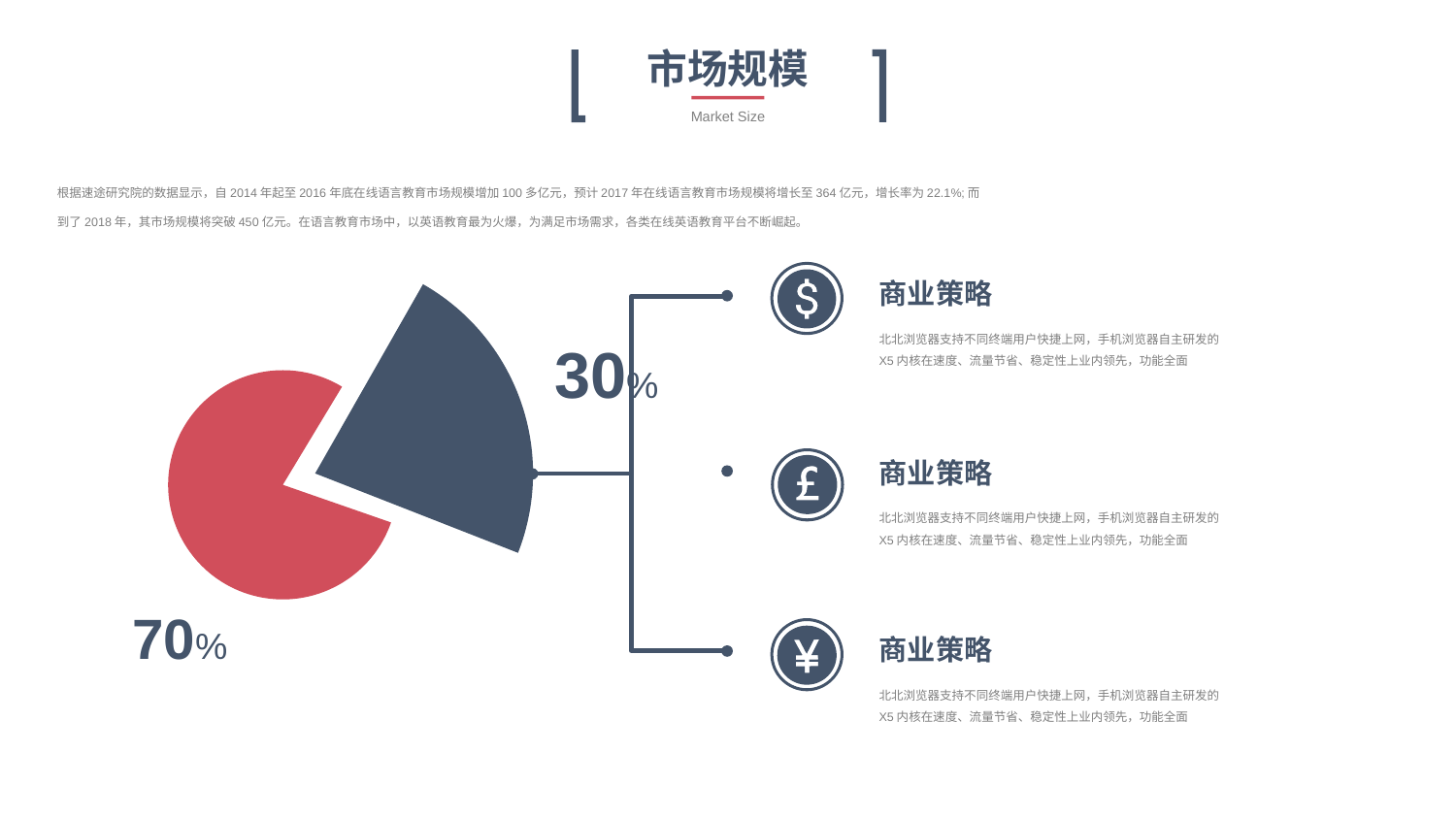

市场规模

Market Size

根据速途研究院的数据显示，自2014年起至2016年底在线语言教育市场规模增加100多亿元，预计2017年在线语言教育市场规模将增长至364亿元，增长率为22.1%;而到了2018年，其市场规模将突破450亿元。在语言教育市场中，以英语教育最为火爆，为满足市场需求，各类在线英语教育平台不断崛起。

商业策略

北北浏览器支持不同终端用户快捷上网，手机浏览器自主研发的X5内核在速度、流量节省、稳定性上业内领先，功能全面
30%

商业策略

北北浏览器支持不同终端用户快捷上网，手机浏览器自主研发的X5内核在速度、流量节省、稳定性上业内领先，功能全面
70%

商业策略

北北浏览器支持不同终端用户快捷上网，手机浏览器自主研发的X5内核在速度、流量节省、稳定性上业内领先，功能全面